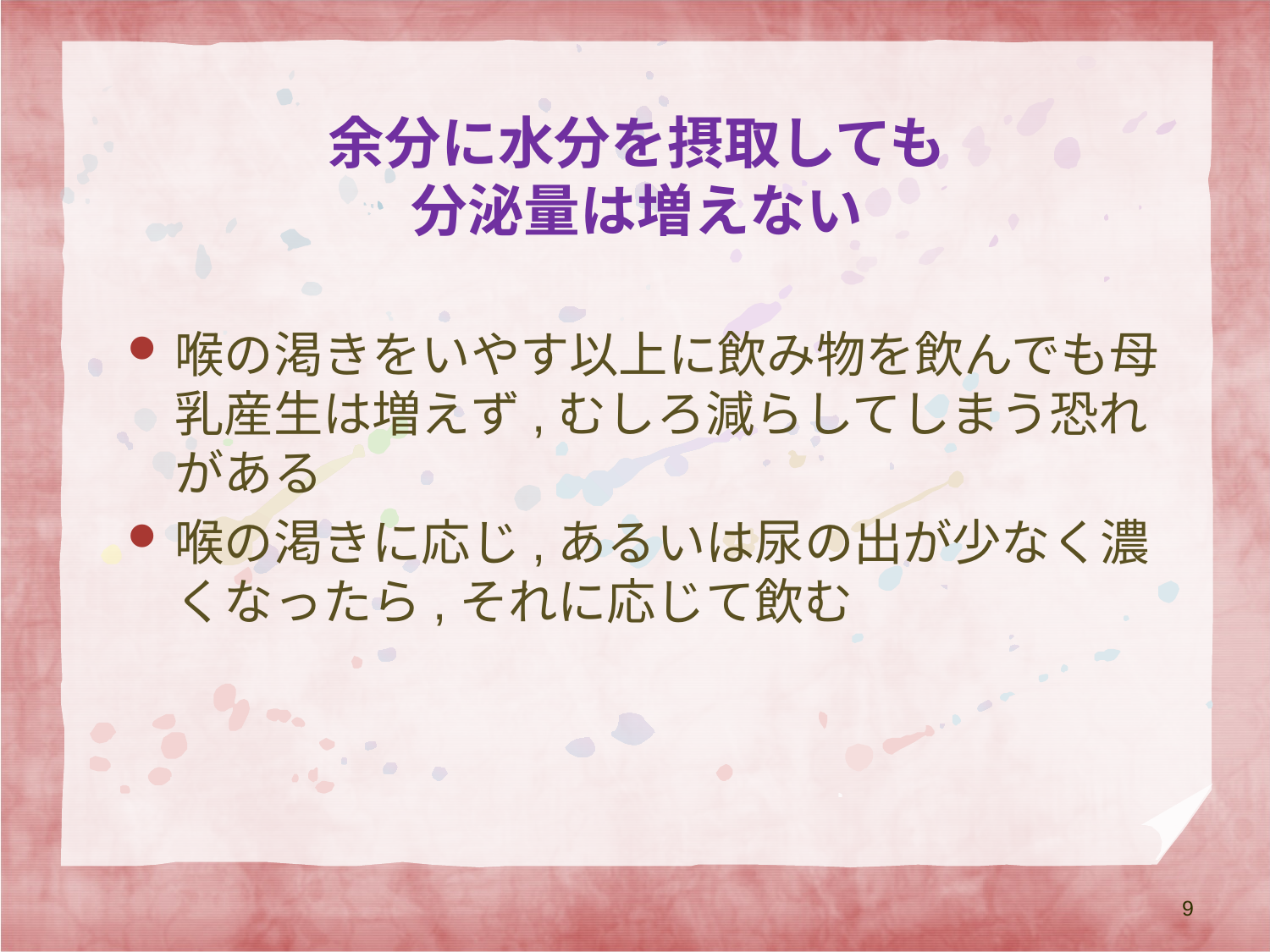

# 余分に水分を摂取しても 分泌量は増えない
喉の渇きをいやす以上に飲み物を飲んでも母乳産生は増えず,むしろ減らしてしまう恐れがある
喉の渇きに応じ,あるいは尿の出が少なく濃くなったら,それに応じて飲む
9